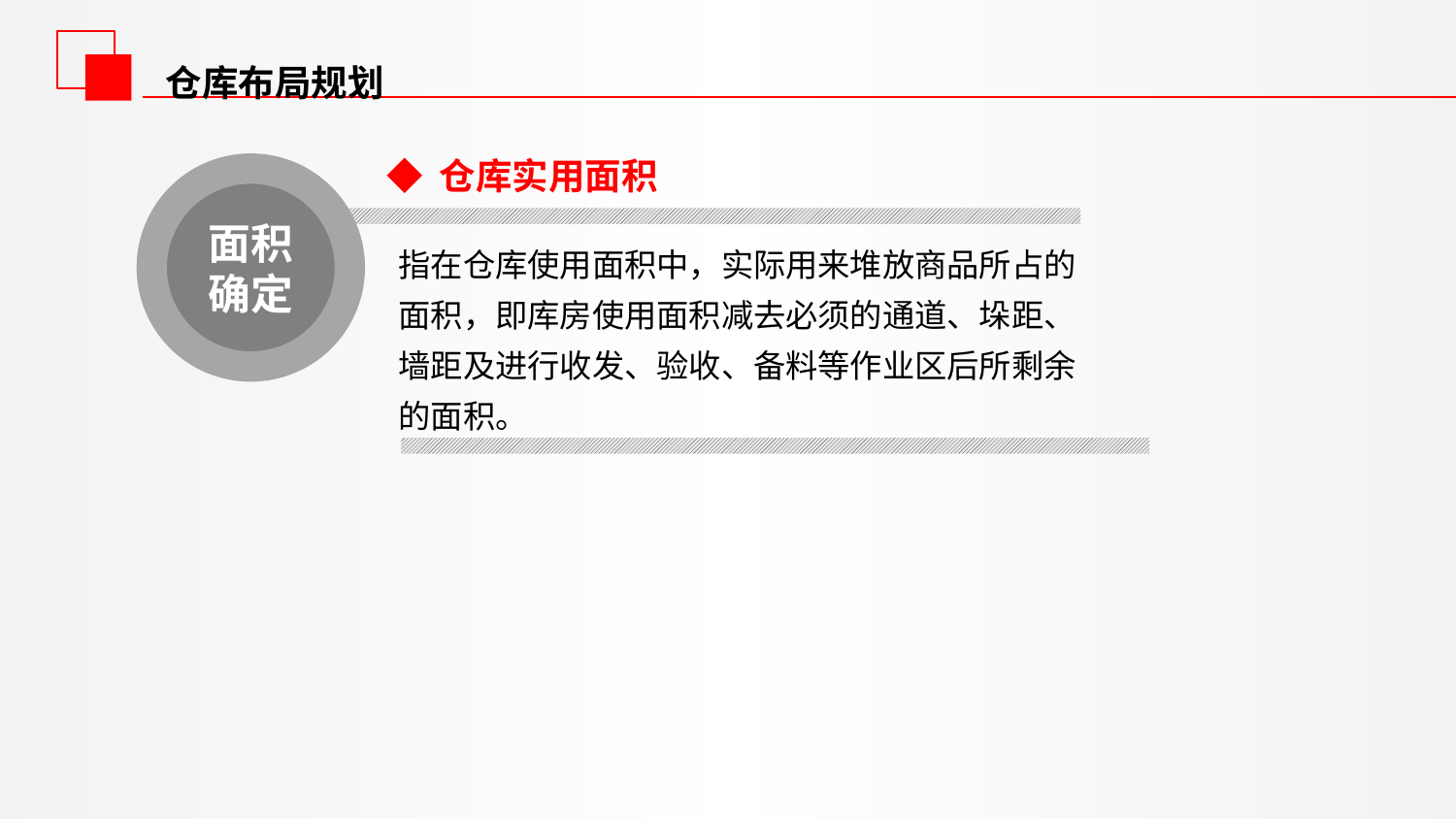

仓库布局规划
◆ 仓库实用面积
面积确定

指在仓库使用面积中，实际用来堆放商品所占的面积，即库房使用面积减去必须的通道、垛距、墙距及进行收发、验收、备料等作业区后所剩余的面积。